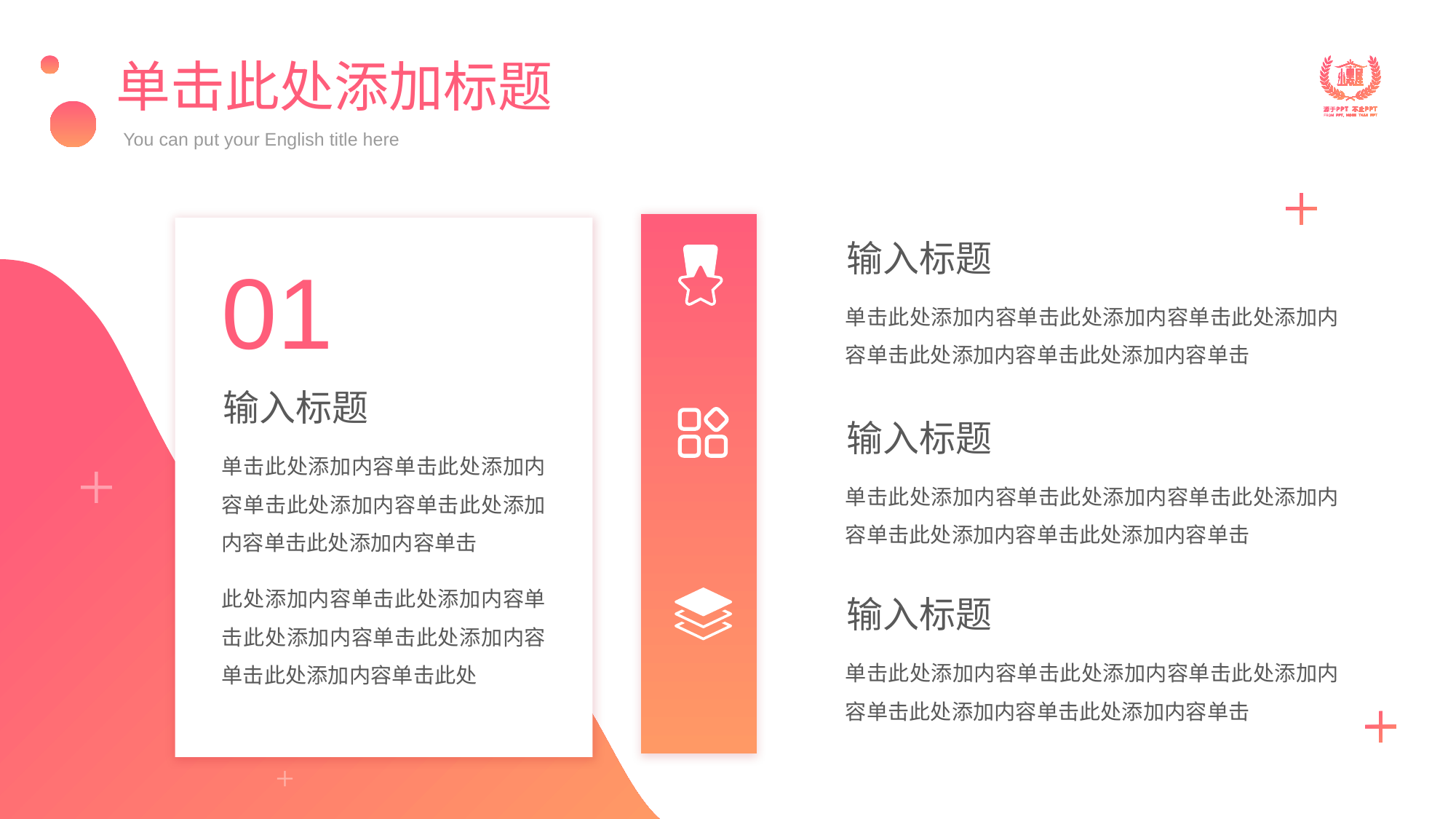

# 单击此处添加标题
You can put your English title here

01
输入标题
单击此处添加内容单击此处添加内容单击此处添加内容单击此处添加内容单击此处添加内容单击
此处添加内容单击此处添加内容单击此处添加内容单击此处添加内容单击此处添加内容单击此处
输入标题

单击此处添加内容单击此处添加内容单击此处添加内容单击此处添加内容单击此处添加内容单击

输入标题
单击此处添加内容单击此处添加内容单击此处添加内容单击此处添加内容单击此处添加内容单击

输入标题

单击此处添加内容单击此处添加内容单击此处添加内容单击此处添加内容单击此处添加内容单击